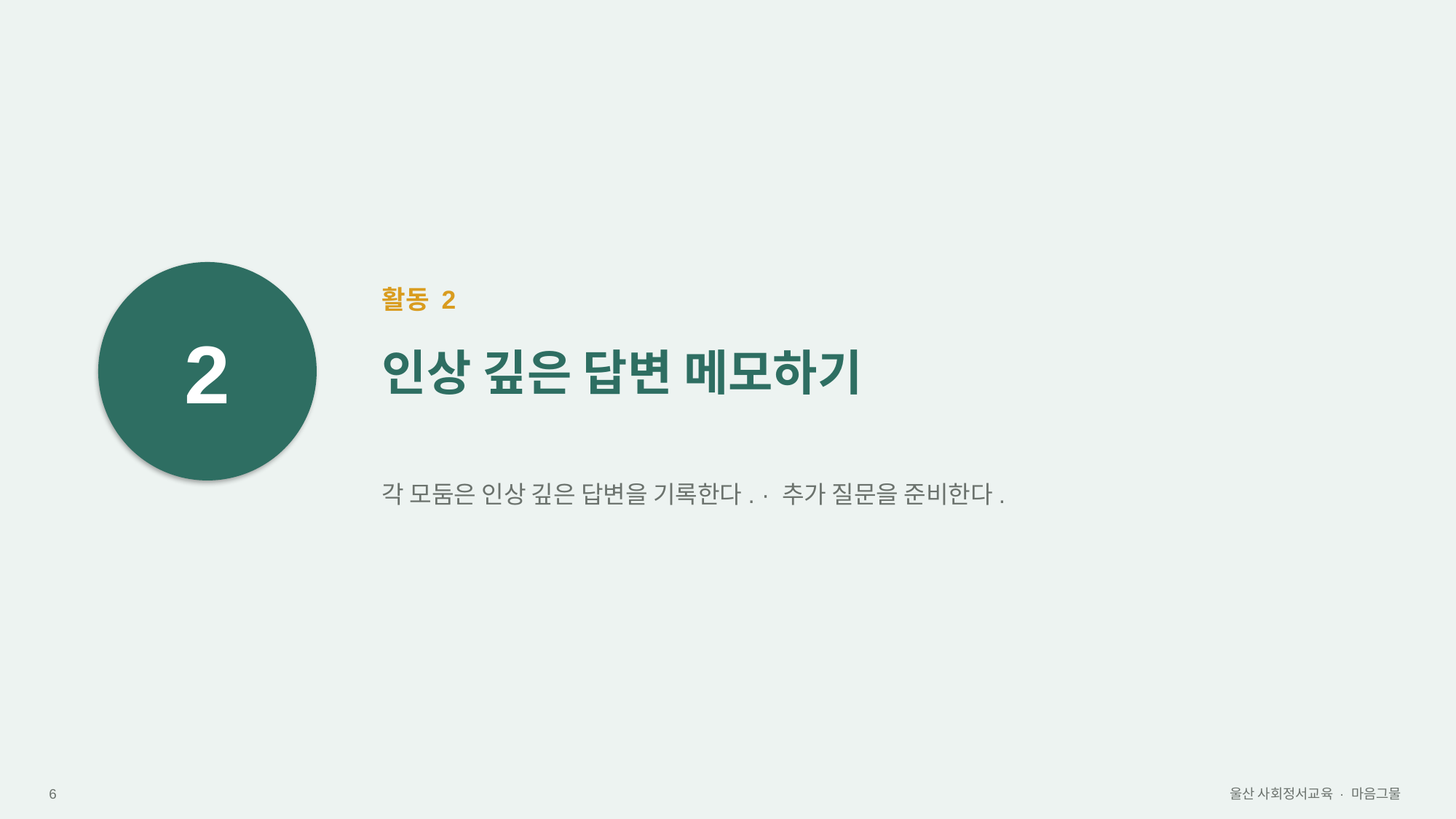

2
활동 2
인상 깊은 답변 메모하기
각 모둠은 인상 깊은 답변을 기록한다. · 추가 질문을 준비한다.
6
울산 사회정서교육 · 마음그물